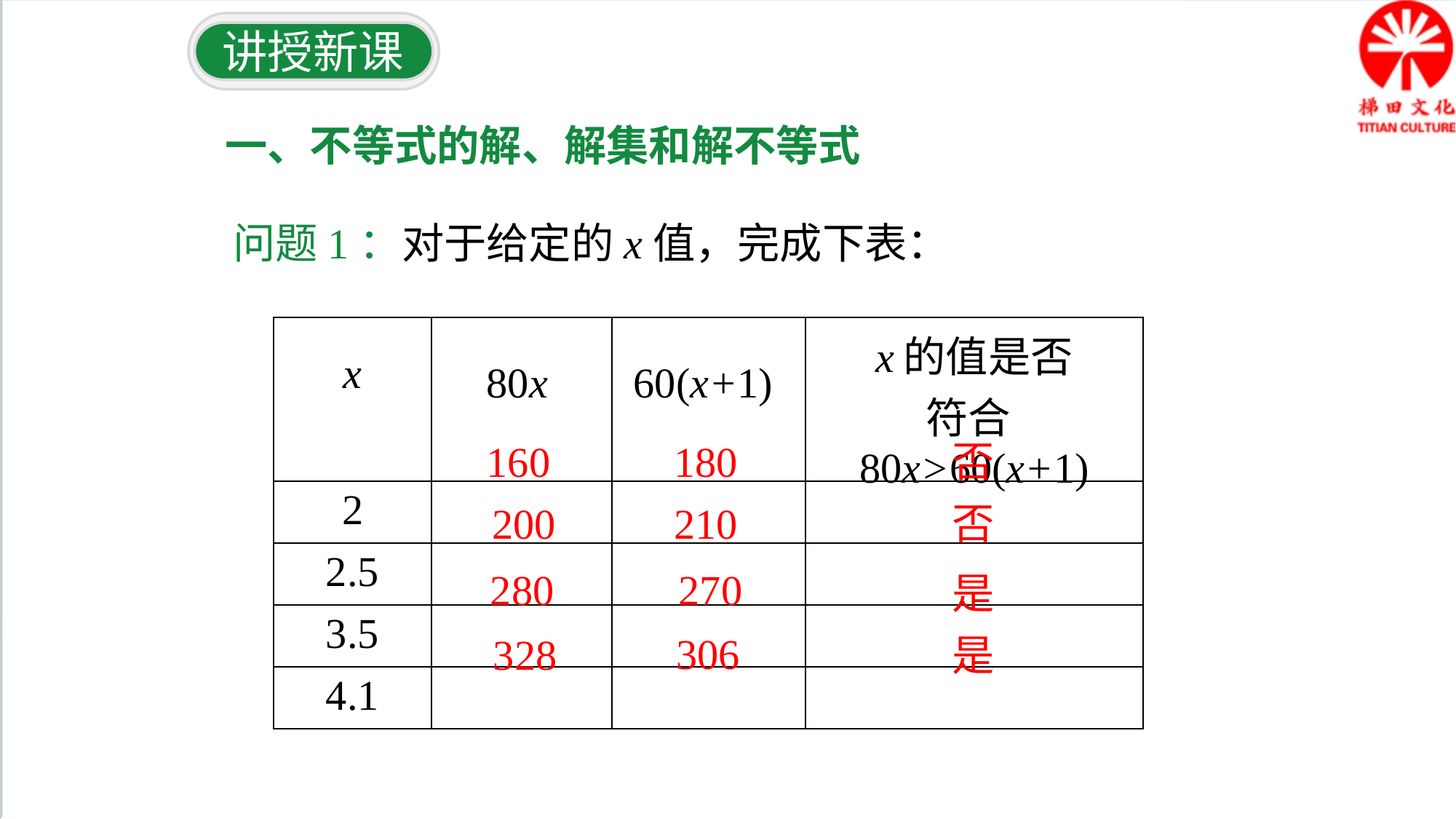

讲授新课
一、不等式的解、解集和解不等式
问题1：对于给定的x值，完成下表：
|  |  |  | x的值是否 符合80x>60(x+1) |
| --- | --- | --- | --- |
| 2 |  |  |  |
| 2.5 |  |  |  |
| 3.5 |  |  |  |
| 4.1 |  |  |  |
x
80x
60(x+1)
160
180
否
200
210
否
280
270
是
306
328
是